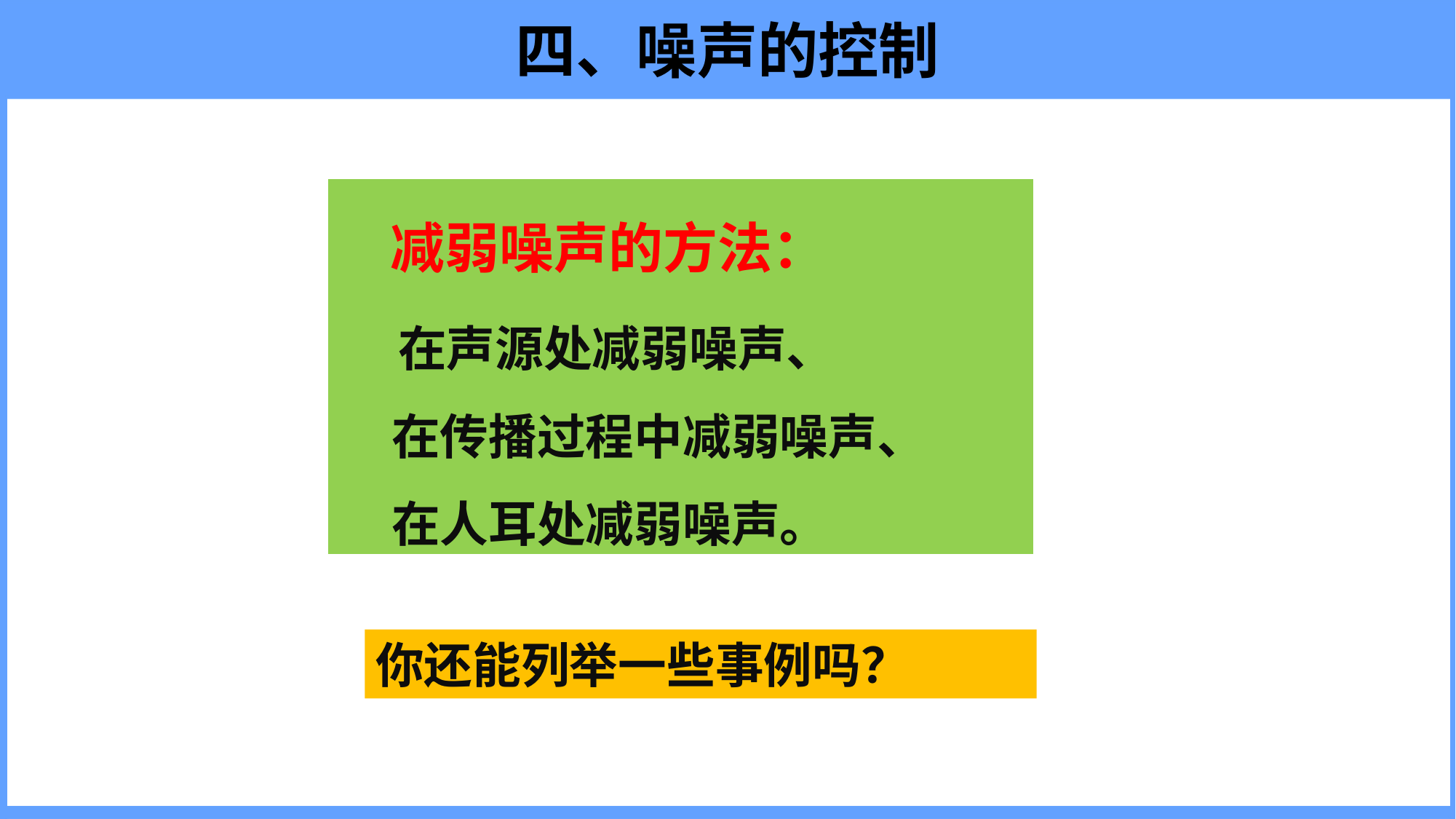

# 四、噪声的控制
　　减弱噪声的方法：
    在声源处减弱噪声、
    在传播过程中减弱噪声、
    在人耳处减弱噪声。
你还能列举一些事例吗？